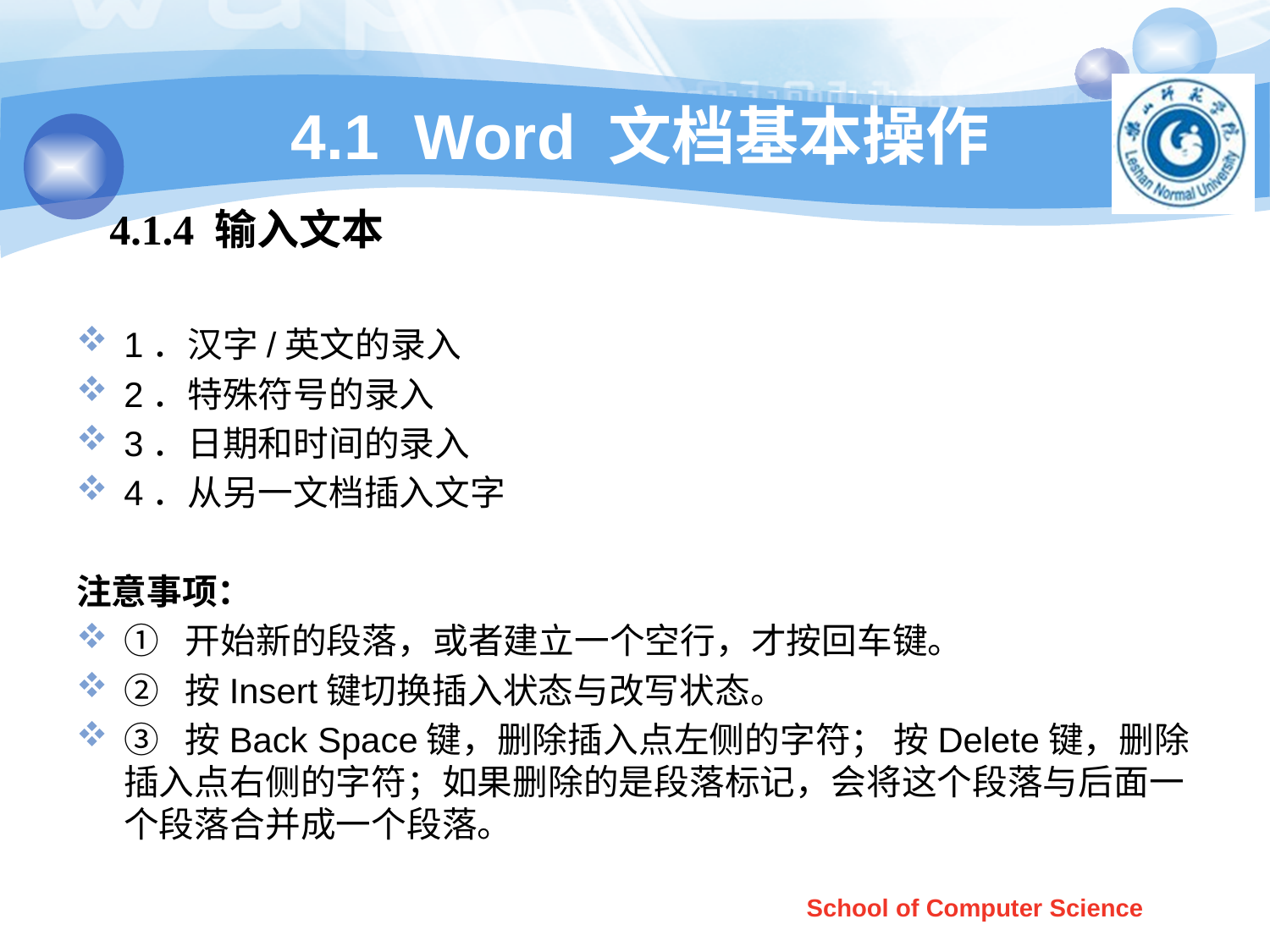

# 4.1  Word 文档基本操作
4.1.4 输入文本
1．汉字/英文的录入
2．特殊符号的录入
3．日期和时间的录入
4．从另一文档插入文字

注意事项：
① 开始新的段落，或者建立一个空行，才按回车键。
② 按Insert键切换插入状态与改写状态。
③ 按Back Space键，删除插入点左侧的字符； 按Delete键，删除插入点右侧的字符；如果删除的是段落标记，会将这个段落与后面一个段落合并成一个段落。

School of Computer Science